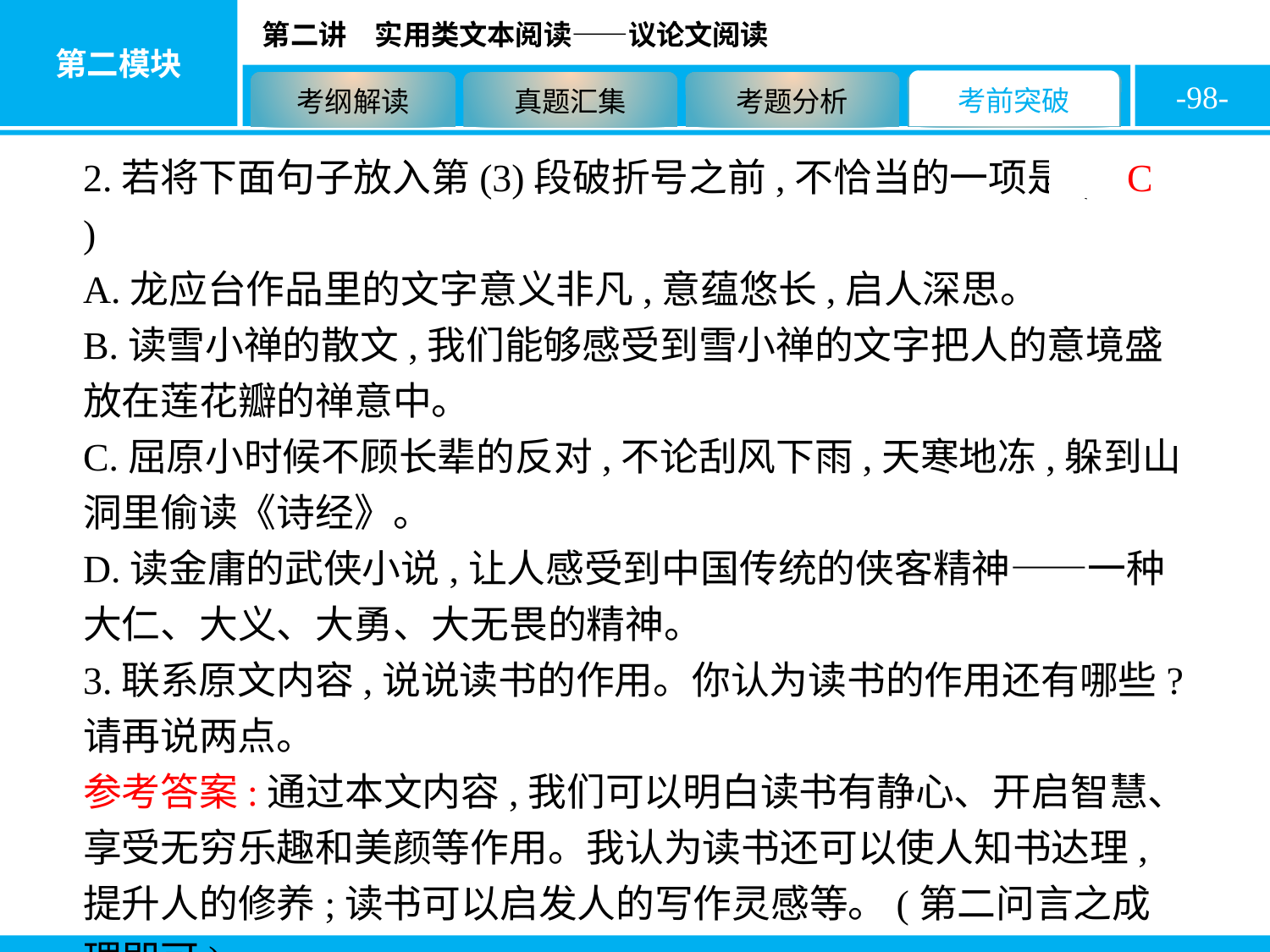

-98-
2.若将下面句子放入第(3)段破折号之前,不恰当的一项是(    C    )
A.龙应台作品里的文字意义非凡,意蕴悠长,启人深思。
B.读雪小禅的散文,我们能够感受到雪小禅的文字把人的意境盛放在莲花瓣的禅意中。
C.屈原小时候不顾长辈的反对,不论刮风下雨,天寒地冻,躲到山洞里偷读《诗经》。
D.读金庸的武侠小说,让人感受到中国传统的侠客精神——一种大仁、大义、大勇、大无畏的精神。
3.联系原文内容,说说读书的作用。你认为读书的作用还有哪些?请再说两点。
参考答案:通过本文内容,我们可以明白读书有静心、开启智慧、享受无穷乐趣和美颜等作用。我认为读书还可以使人知书达理,提升人的修养;读书可以启发人的写作灵感等。(第二问言之成理即可)